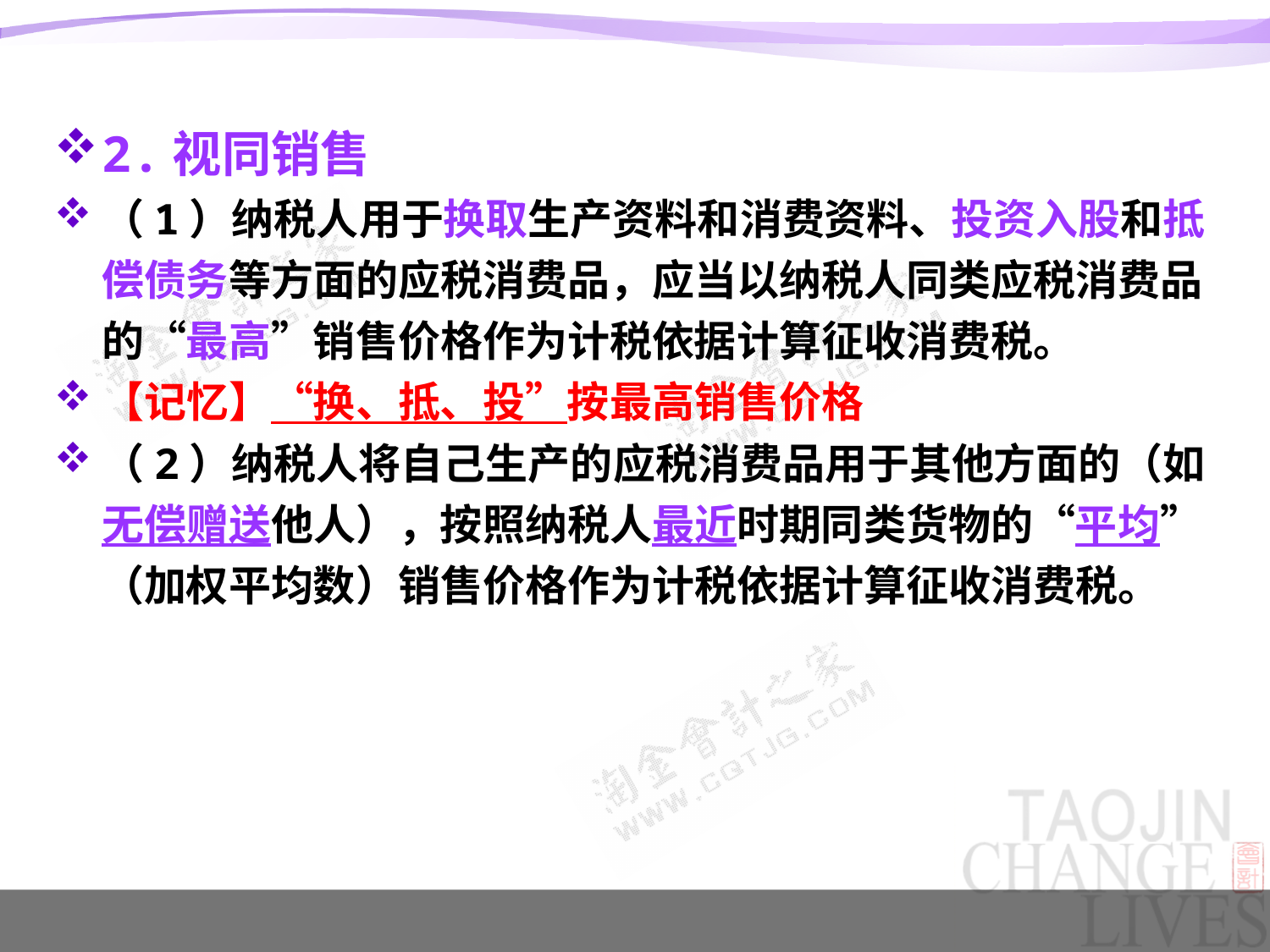

2.视同销售
（1）纳税人用于换取生产资料和消费资料、投资入股和抵偿债务等方面的应税消费品，应当以纳税人同类应税消费品的“最高”销售价格作为计税依据计算征收消费税。
【记忆】“换、抵、投”按最高销售价格
（2）纳税人将自己生产的应税消费品用于其他方面的（如无偿赠送他人），按照纳税人最近时期同类货物的“平均”（加权平均数）销售价格作为计税依据计算征收消费税。